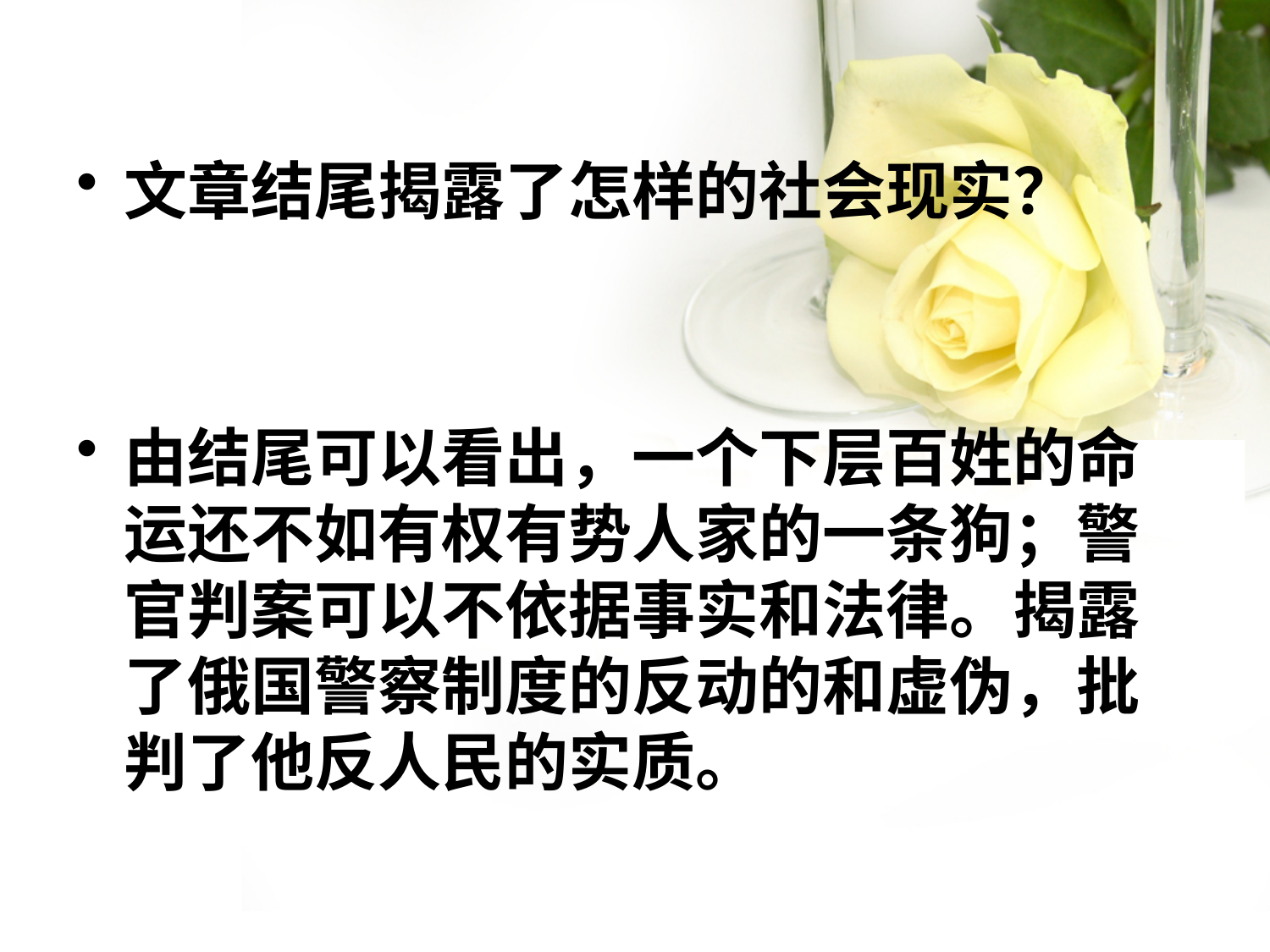

文章结尾揭露了怎样的社会现实？

由结尾可以看出，一个下层百姓的命运还不如有权有势人家的一条狗；警官判案可以不依据事实和法律。揭露了俄国警察制度的反动的和虚伪，批判了他反人民的实质。